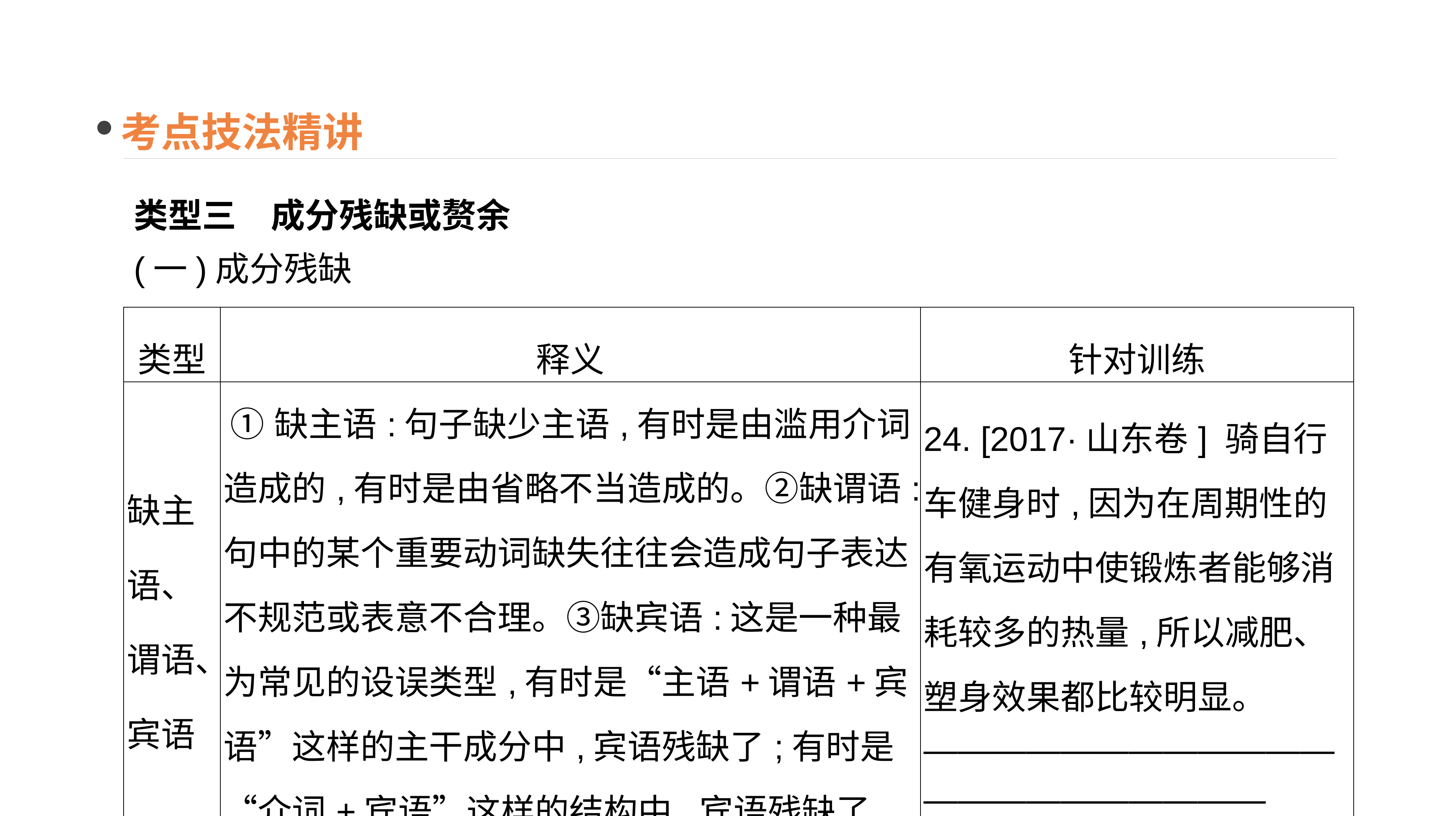

考点技法精讲

类型三　成分残缺或赘余
(一)成分残缺
| 类型 | 释义 | 针对训练 |
| --- | --- | --- |
| 缺主语、谓语、宾语 | ①缺主语:句子缺少主语,有时是由滥用介词造成的,有时是由省略不当造成的。②缺谓语:句中的某个重要动词缺失往往会造成句子表达不规范或表意不合理。③缺宾语:这是一种最为常见的设误类型,有时是“主语+谓语+宾语”这样的主干成分中,宾语残缺了;有时是“介词+宾语”这样的结构中,宾语残缺了 | 24. [2017·山东卷] 骑自行车健身时,因为在周期性的有氧运动中使锻炼者能够消耗较多的热量,所以减肥、塑身效果都比较明显。 —————————————————————— |